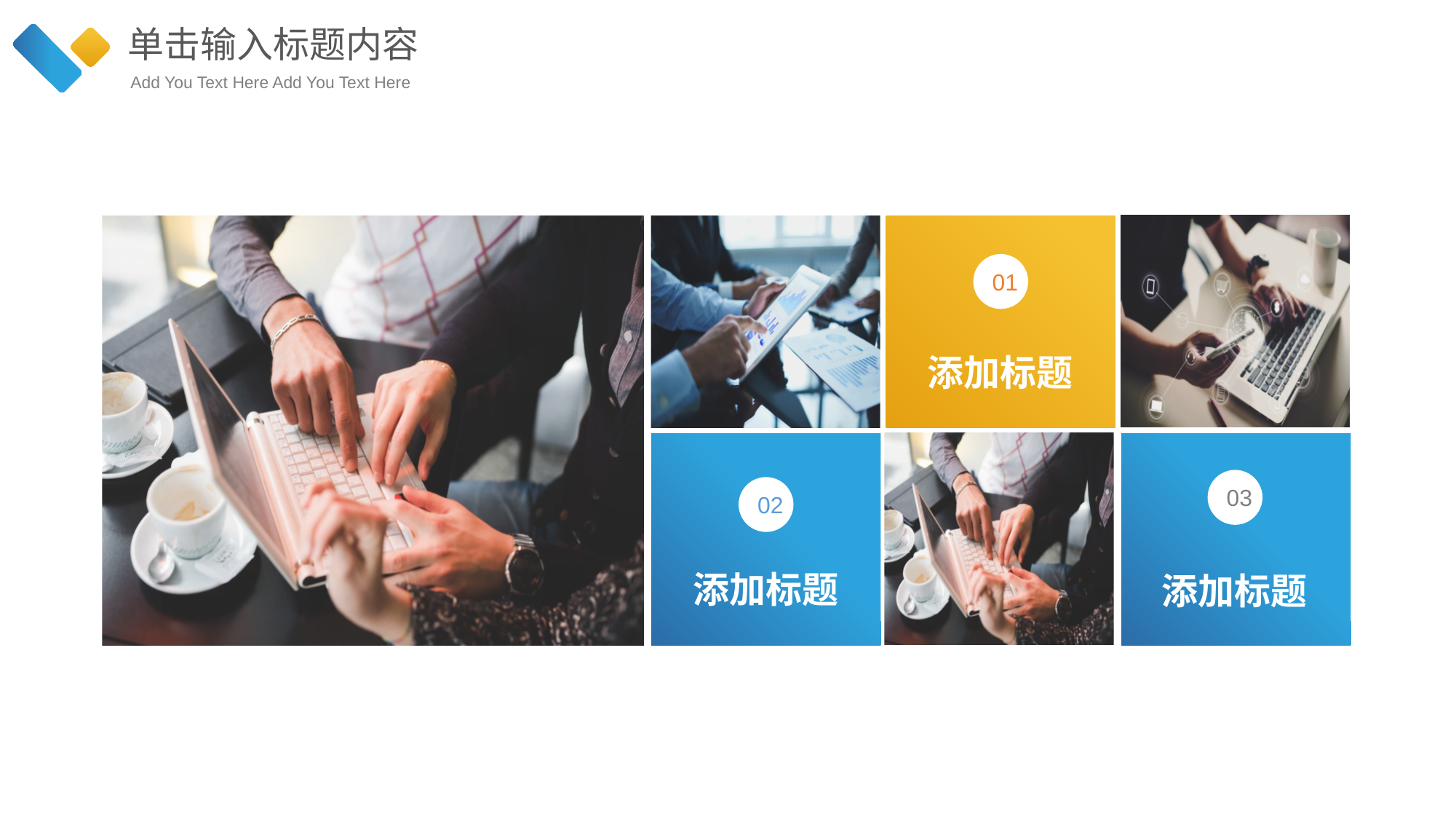

单击输入标题内容
Add You Text Here Add You Text Here

01
添加标题

02
添加标题

03
添加标题